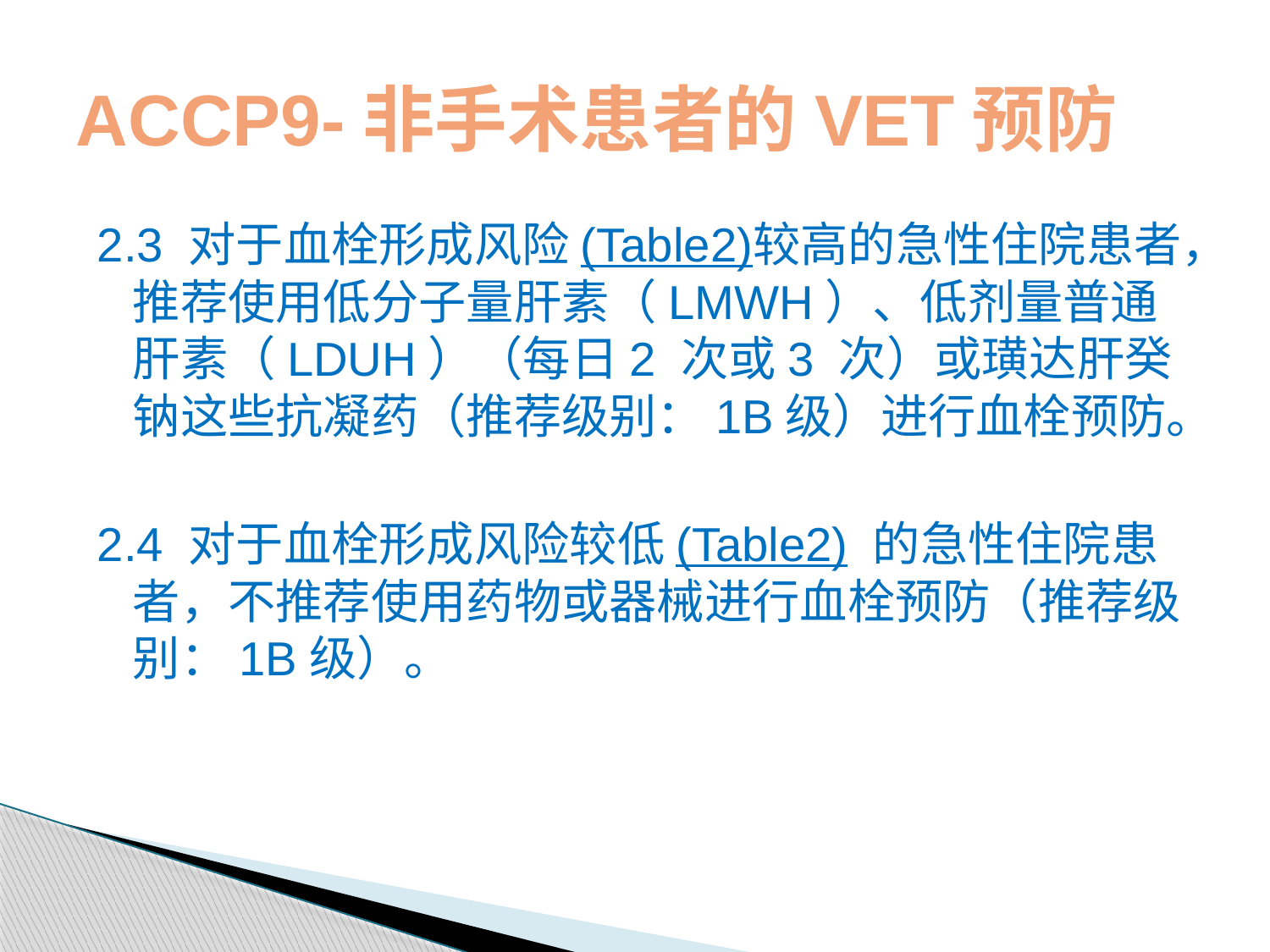

# ACCP9-非手术患者的VET预防
2.3 对于血栓形成风险(Table2)较高的急性住院患者，推荐使用低分子量肝素（LMWH）、低剂量普通肝素（LDUH）（每日2 次或3 次）或璜达肝癸钠这些抗凝药（推荐级别：1B级）进行血栓预防。

2.4 对于血栓形成风险较低(Table2) 的急性住院患者，不推荐使用药物或器械进行血栓预防（推荐级别：1B级）。